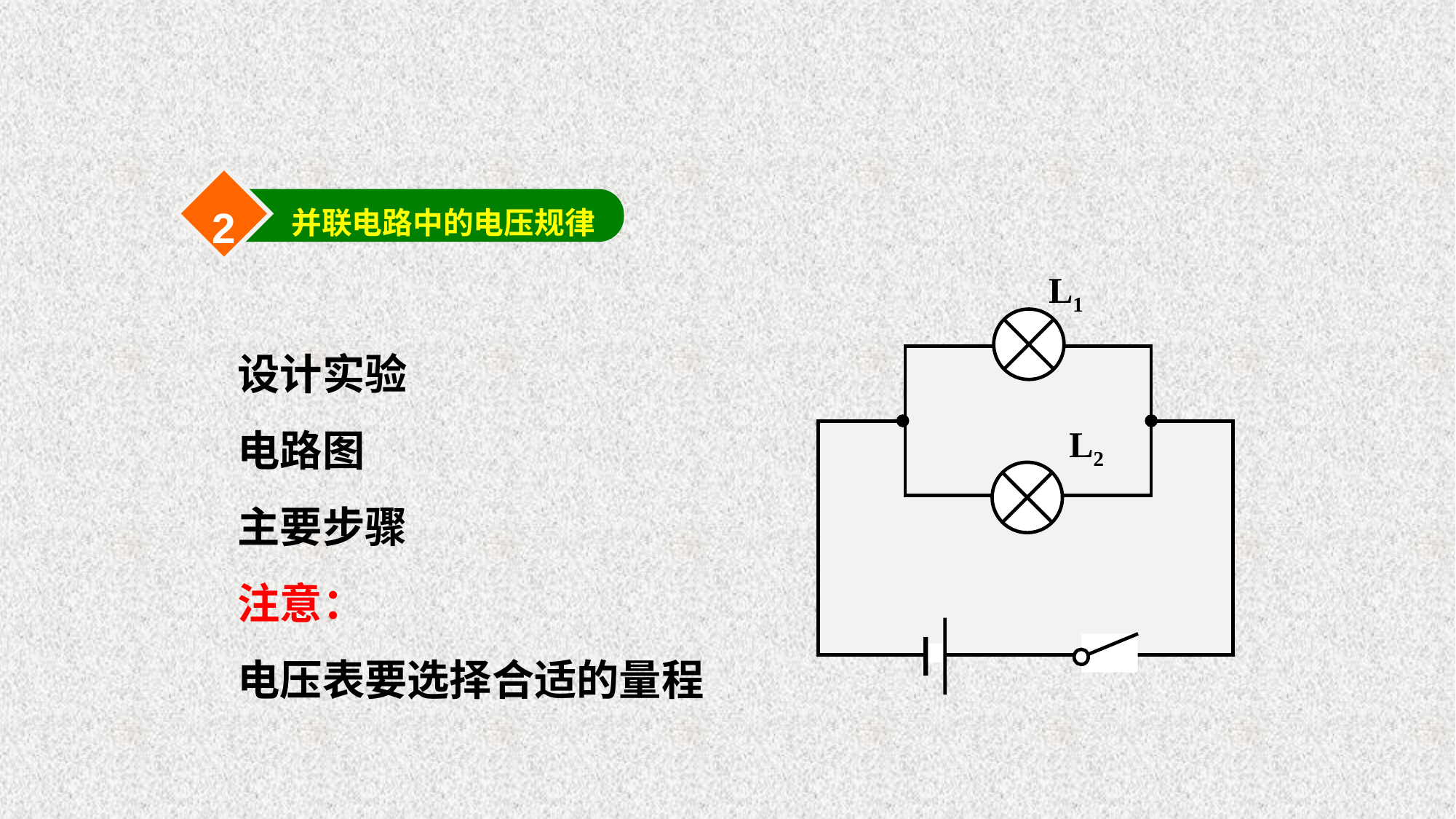

2
并联电路中的电压规律

L1

L2

设计实验
电路图
主要步骤
注意：
电压表要选择合适的量程